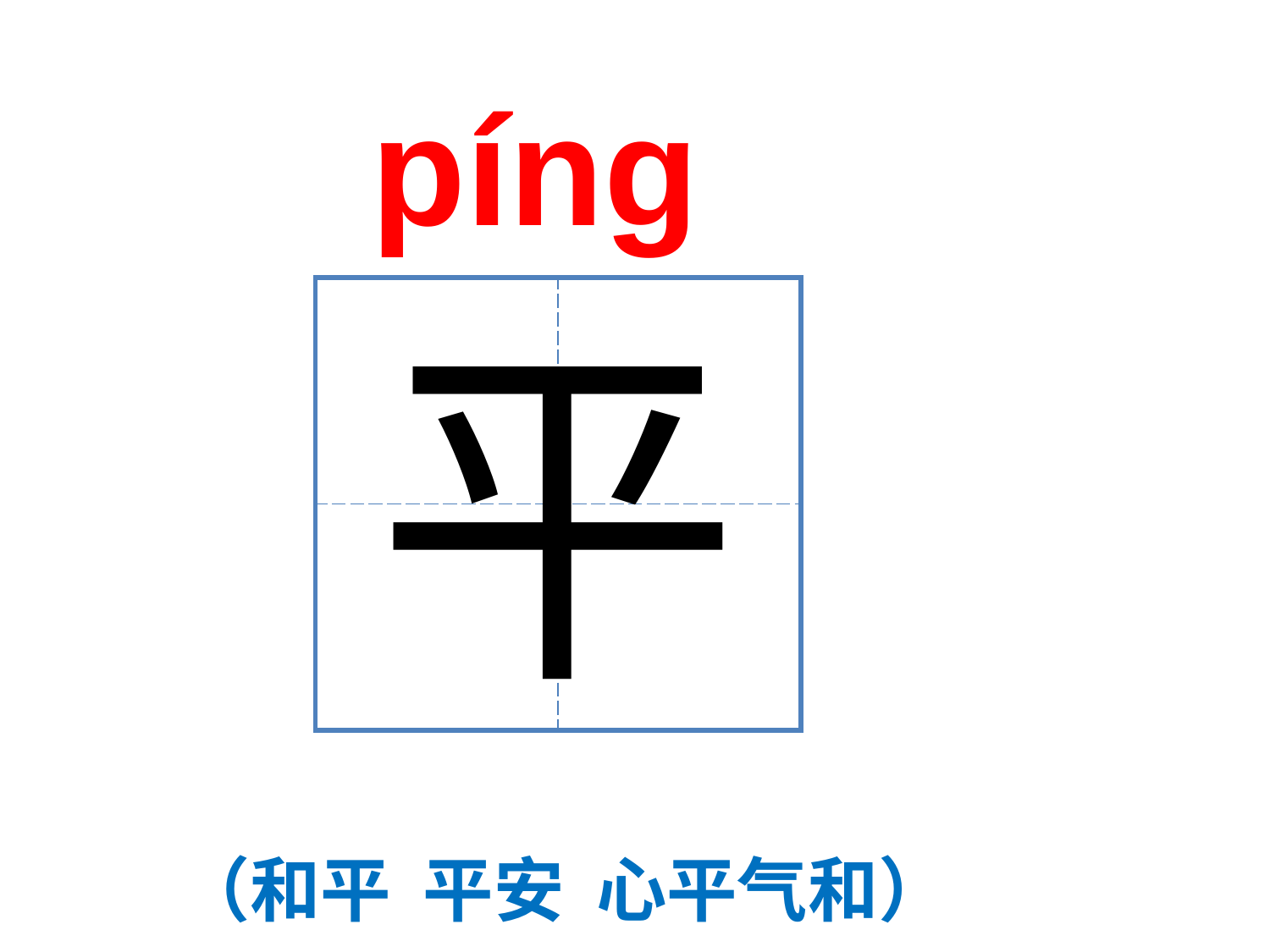

píng
|  |  |
| --- | --- |
|  |  |
平
（和平  平安  心平气和）